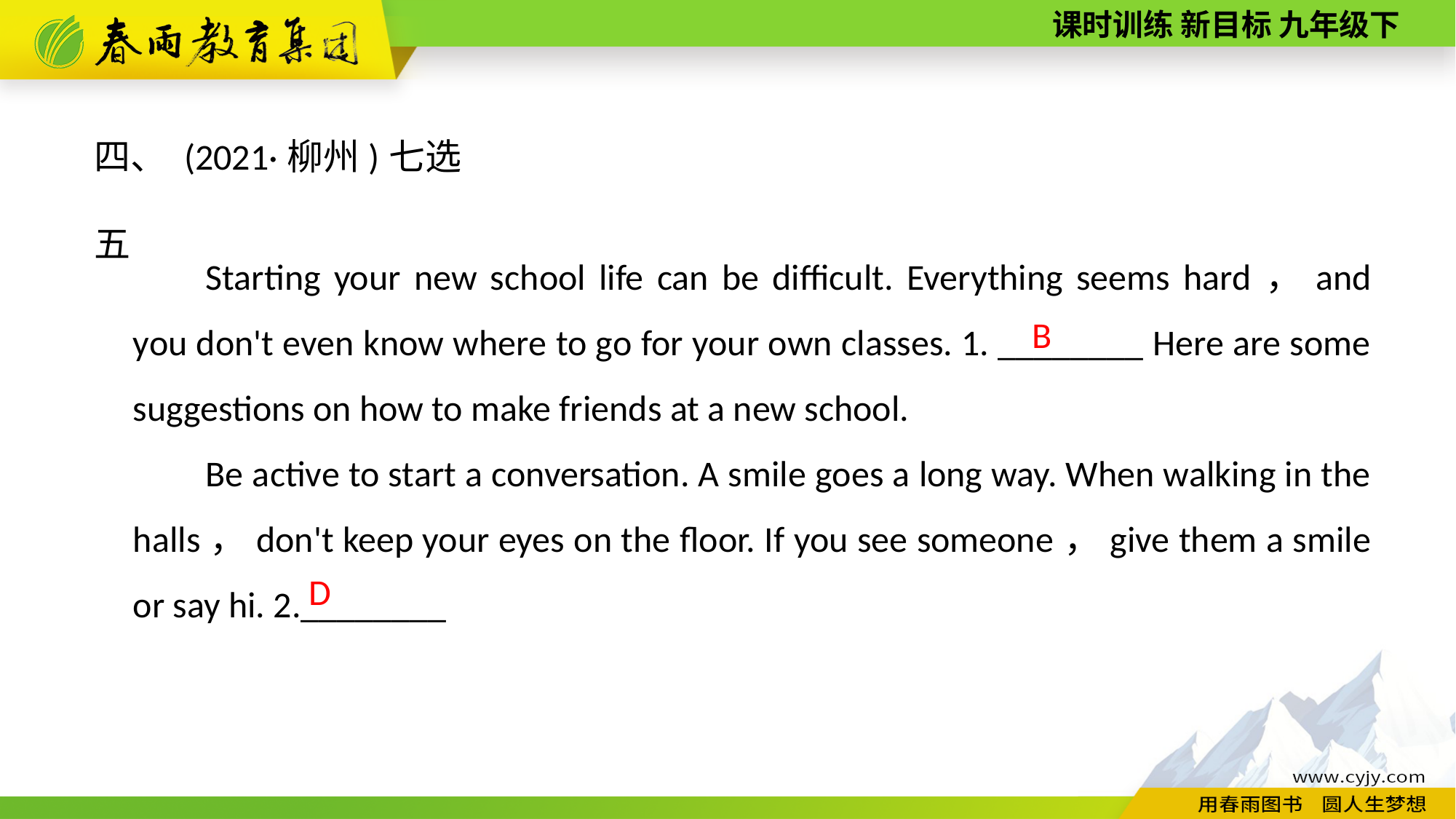

四、 (2021·柳州)七选五
Starting your new school life can be difficult. Everything seems hard，and you don't even know where to go for your own classes. 1. ________ Here are some suggestions on how to make friends at a new school.
Be active to start a conversation. A smile goes a long way. When walking in the halls，don't keep your eyes on the floor. If you see someone，give them a smile or say hi. 2.________
B
D